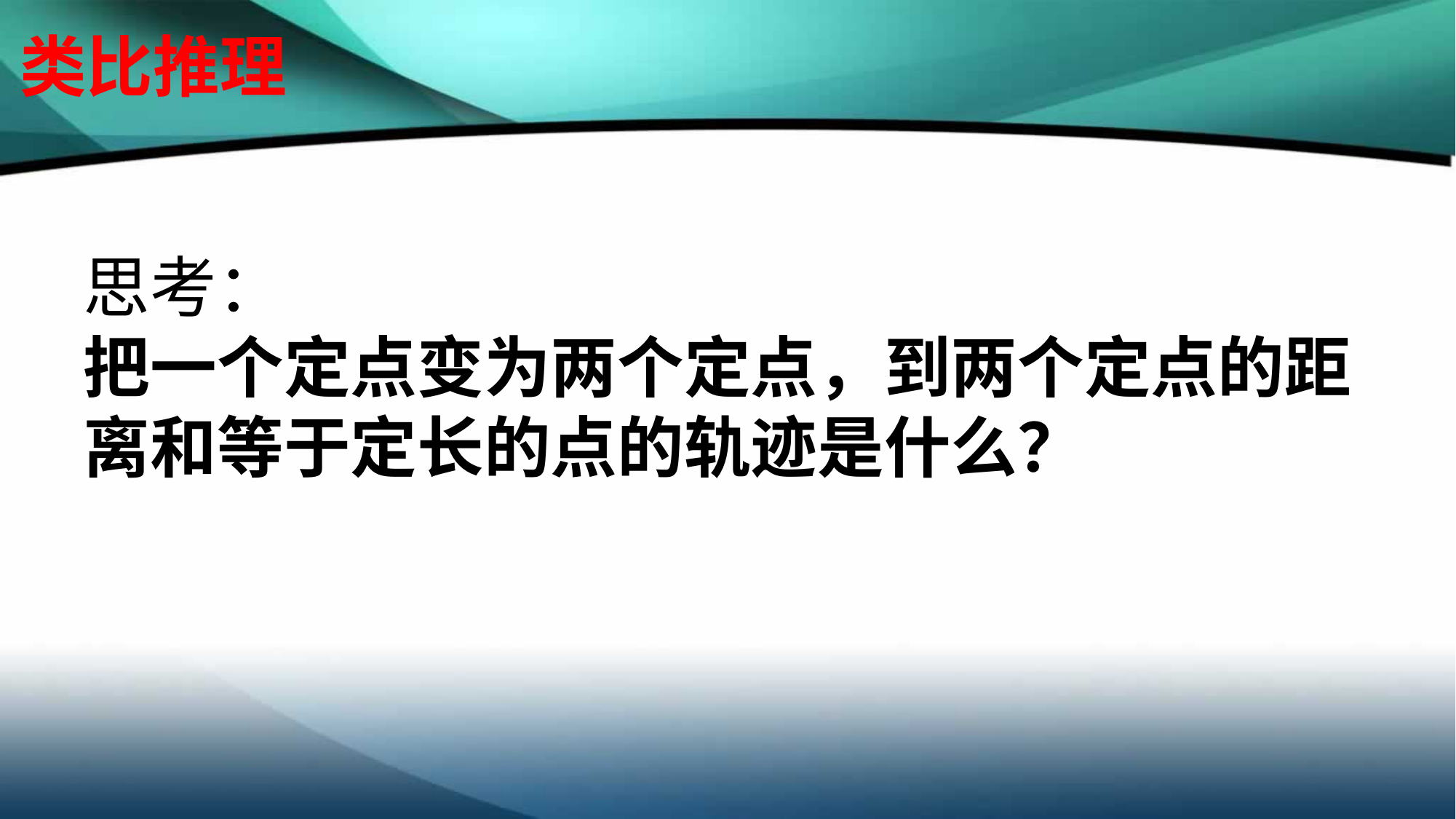

类比推理
# 思考： 把一个定点变为两个定点，到两个定点的距离和等于定长的点的轨迹是什么？